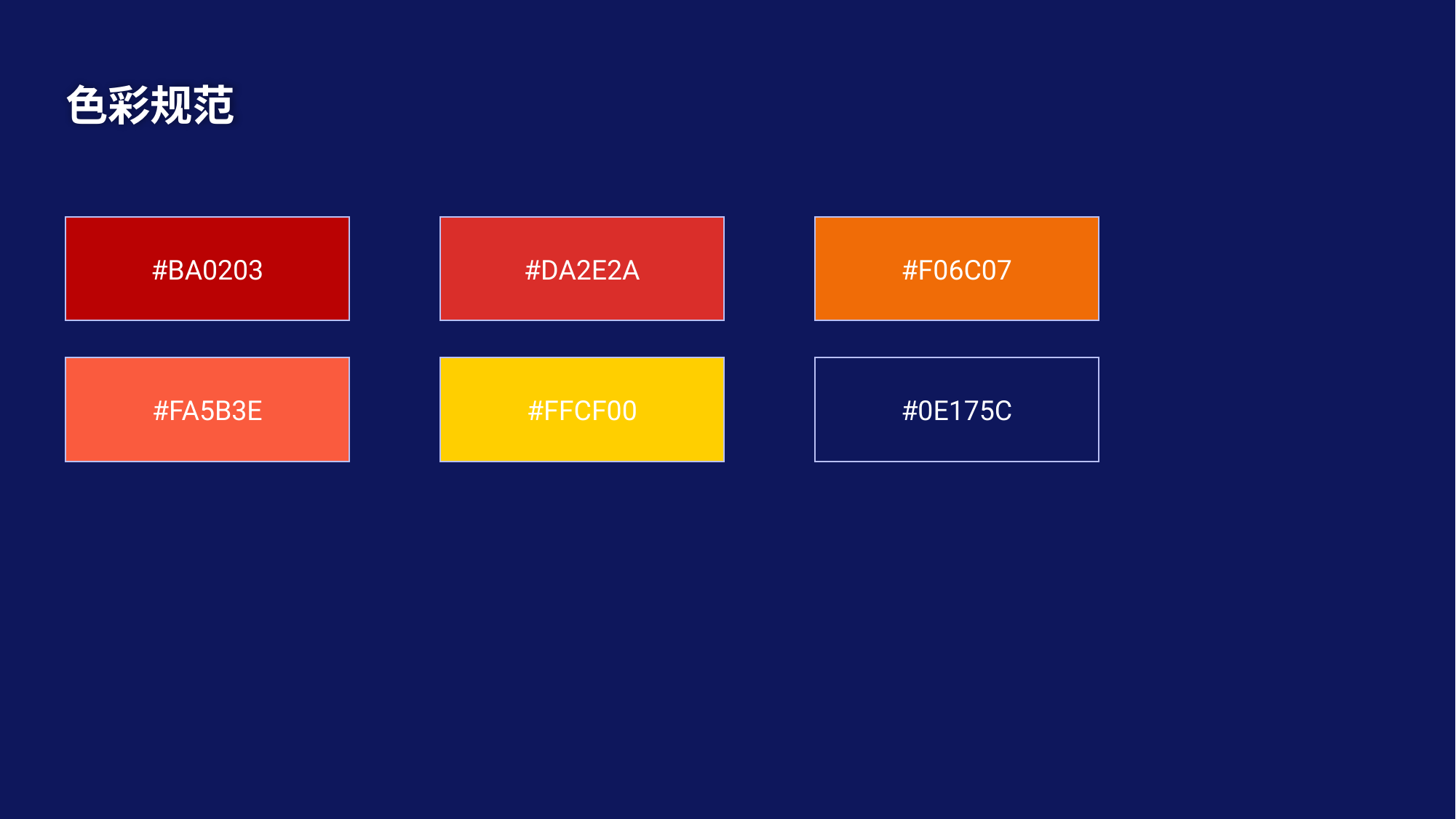

色彩规范
#BA0203
#DA2E2A
#F06C07
#FA5B3E
#FFCF00
#0E175C